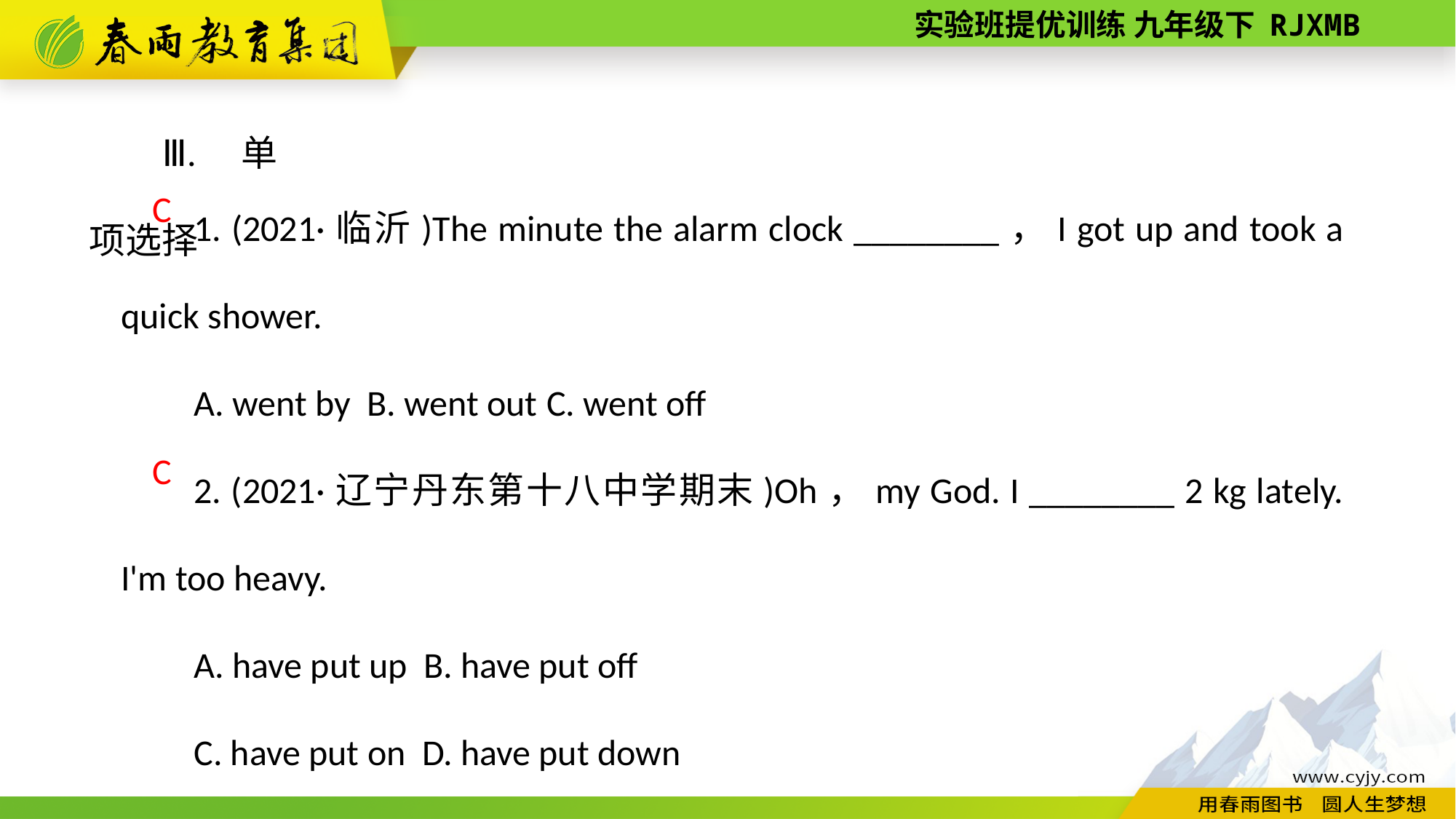

Ⅲ. 单项选择
1. (2021·临沂)The minute the alarm clock ________，I got up and took a quick shower.
A. went by  B. went out  C. went off
2. (2021·辽宁丹东第十八中学期末)Oh，my God. I ________ 2 kg lately. I'm too heavy.
A. have put up  B. have put off
C. have put on  D. have put down
C
C